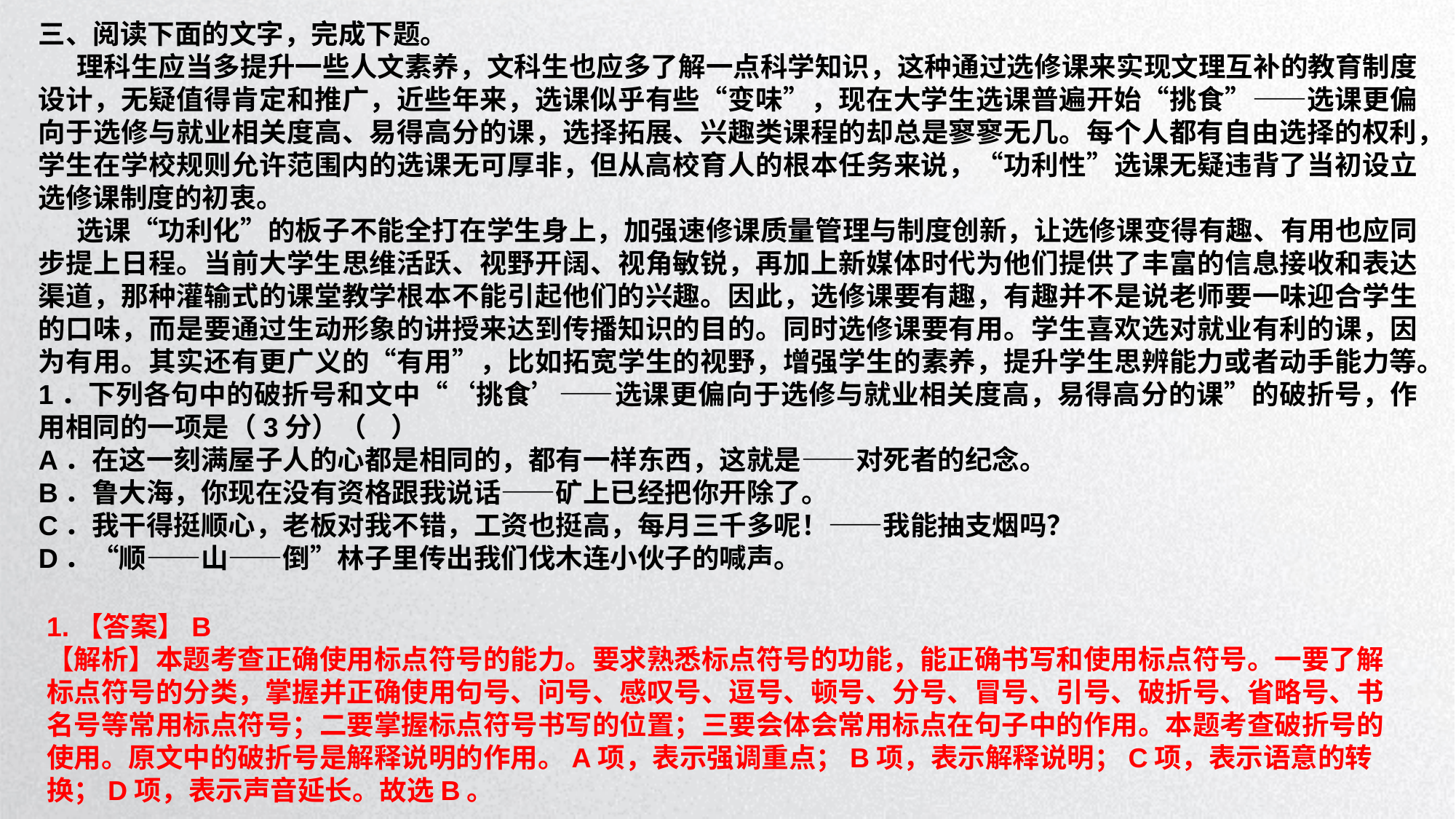

三、阅读下面的文字，完成下题。
     理科生应当多提升一些人文素养，文科生也应多了解一点科学知识，这种通过选修课来实现文理互补的教育制度设计，无疑值得肯定和推广，近些年来，选课似乎有些“变味”，现在大学生选课普遍开始“挑食”——选课更偏向于选修与就业相关度高、易得高分的课，选择拓展、兴趣类课程的却总是寥寥无几。每个人都有自由选择的权利，学生在学校规则允许范围内的选课无可厚非，但从高校育人的根本任务来说，“功利性”选课无疑违背了当初设立选修课制度的初衷。
     选课“功利化”的板子不能全打在学生身上，加强速修课质量管理与制度创新，让选修课变得有趣、有用也应同步提上日程。当前大学生思维活跃、视野开阔、视角敏锐，再加上新媒体时代为他们提供了丰富的信息接收和表达渠道，那种灌输式的课堂教学根本不能引起他们的兴趣。因此，选修课要有趣，有趣并不是说老师要一味迎合学生的口味，而是要通过生动形象的讲授来达到传播知识的目的。同时选修课要有用。学生喜欢选对就业有利的课，因为有用。其实还有更广义的“有用”，比如拓宽学生的视野，增强学生的素养，提升学生思辨能力或者动手能力等。
1．下列各句中的破折号和文中“‘挑食’——选课更偏向于选修与就业相关度高，易得高分的课”的破折号，作用相同的一项是（3分）（    ）
A．在这一刻满屋子人的心都是相同的，都有一样东西，这就是——对死者的纪念。
B．鲁大海，你现在没有资格跟我说话——矿上已经把你开除了。
C．我干得挺顺心，老板对我不错，工资也挺高，每月三千多呢！——我能抽支烟吗？
D．“顺——山——倒”林子里传出我们伐木连小伙子的喊声。
1.【答案】B
【解析】本题考查正确使用标点符号的能力。要求熟悉标点符号的功能，能正确书写和使用标点符号。一要了解标点符号的分类，掌握并正确使用句号、问号、感叹号、逗号、顿号、分号、冒号、引号、破折号、省略号、书名号等常用标点符号；二要掌握标点符号书写的位置；三要会体会常用标点在句子中的作用。本题考查破折号的使用。原文中的破折号是解释说明的作用。A项，表示强调重点；B项，表示解释说明；C项，表示语意的转换；D项，表示声音延长。故选B。